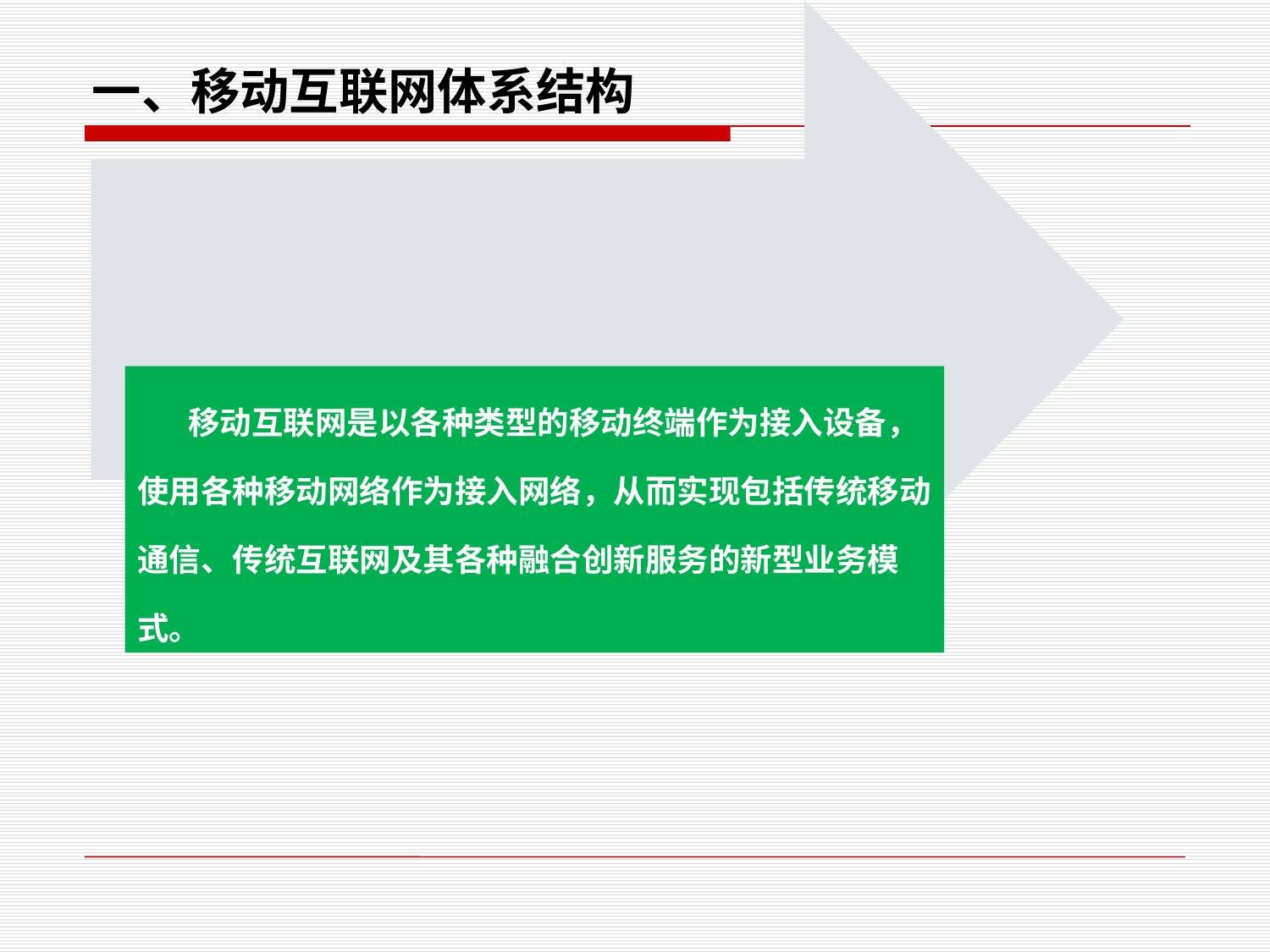

一、移动互联网体系结构

      移动互联网是以各种类型的移动终端作为接入设备，使用各种移动网络作为接入网络，从而实现包括传统移动通信、传统互联网及其各种融合创新服务的新型业务模式。
43